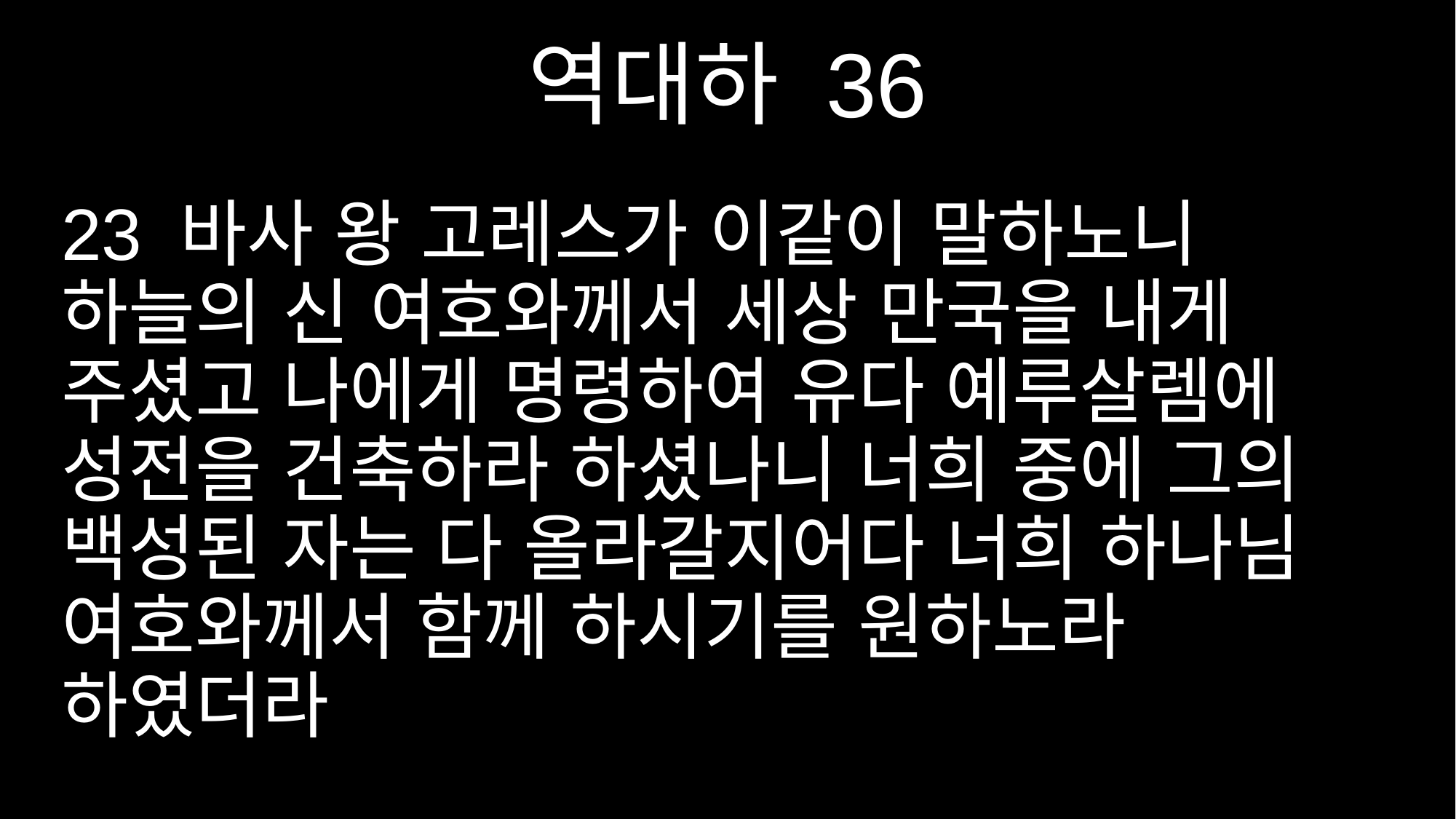

역대하 36
23 바사 왕 고레스가 이같이 말하노니 하늘의 신 여호와께서 세상 만국을 내게 주셨고 나에게 명령하여 유다 예루살렘에 성전을 건축하라 하셨나니 너희 중에 그의 백성된 자는 다 올라갈지어다 너희 하나님 여호와께서 함께 하시기를 원하노라 하였더라